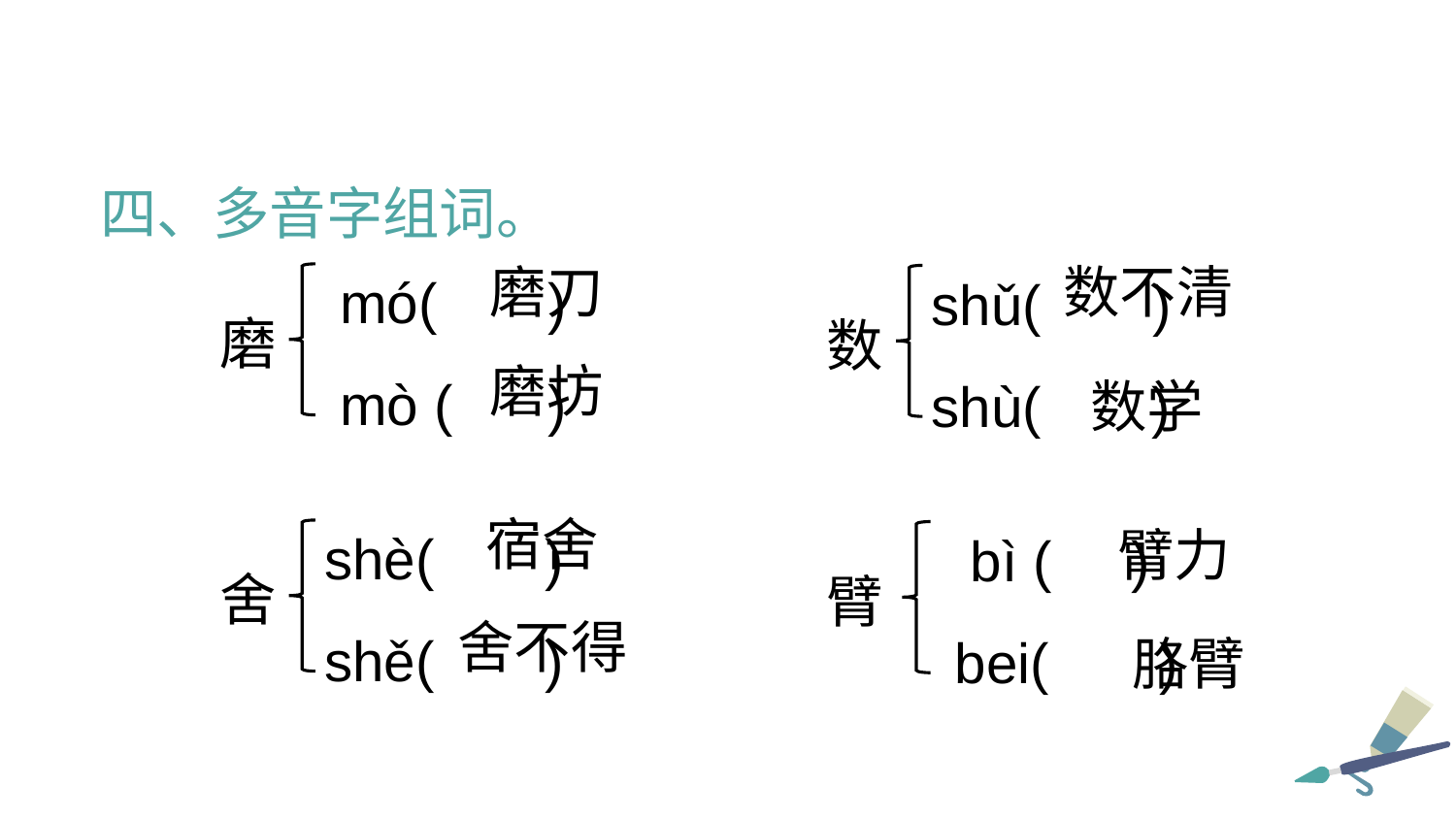

四、多音字组词。
 mó(       )
 mò (      )
shǔ(       )
shù(       )
磨刀
数不清

磨
数
磨坊
数学
shè(       )
shě(       )
  bì (     )
 bei(       )
宿舍
臂力

舍
臂
舍不得
胳臂